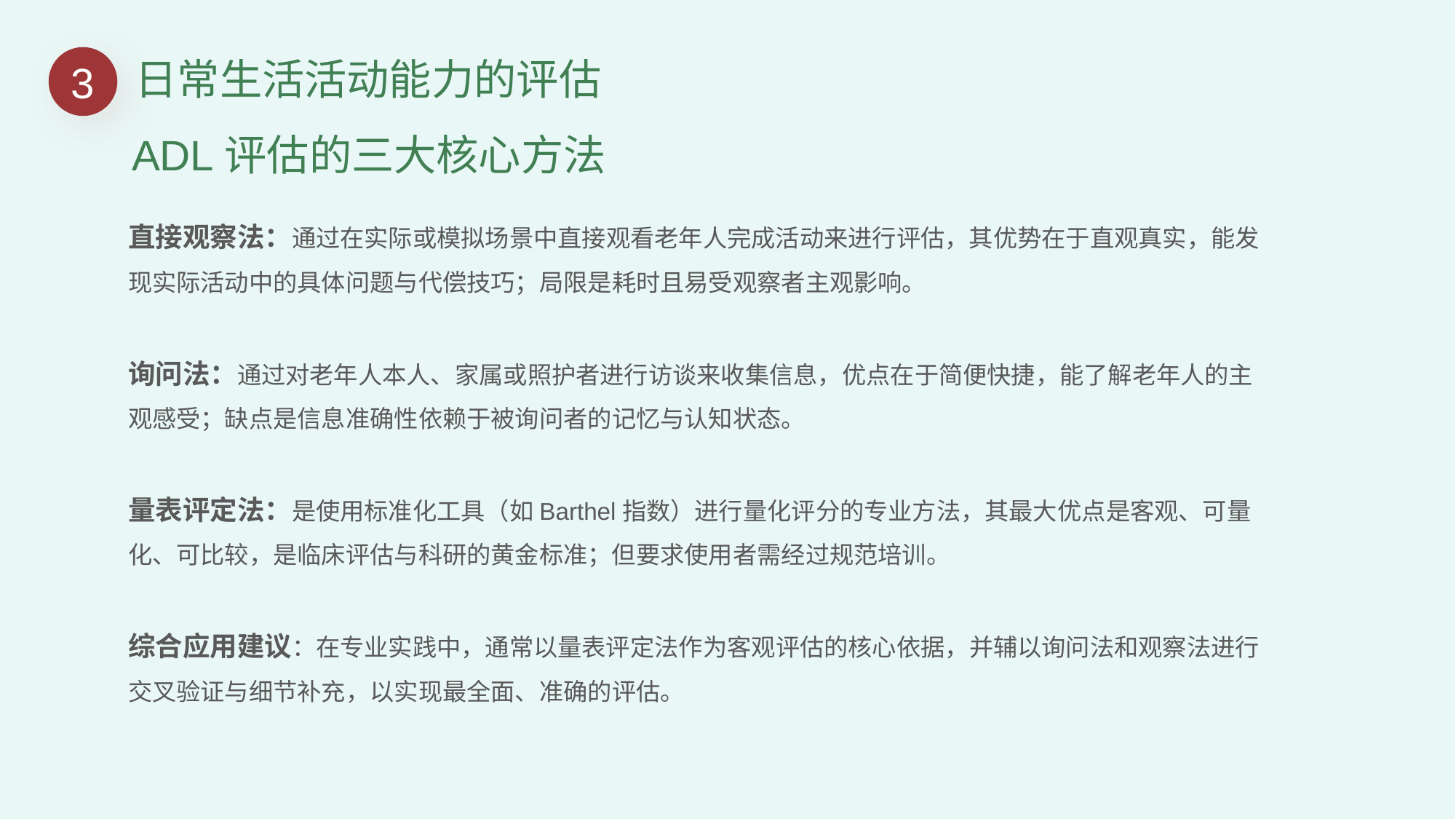

3
日常生活活动能力的评估
   ADL评估的三大核心方法
直接观察法：通过在实际或模拟场景中直接观看老年人完成活动来进行评估，其优势在于直观真实，能发现实际活动中的具体问题与代偿技巧；局限是耗时且易受观察者主观影响。

询问法：通过对老年人本人、家属或照护者进行访谈来收集信息，优点在于简便快捷，能了解老年人的主观感受；缺点是信息准确性依赖于被询问者的记忆与认知状态。

量表评定法：是使用标准化工具（如Barthel指数）进行量化评分的专业方法，其最大优点是客观、可量化、可比较，是临床评估与科研的黄金标准；但要求使用者需经过规范培训。

综合应用建议：在专业实践中，通常以量表评定法作为客观评估的核心依据，并辅以询问法和观察法进行交叉验证与细节补充，以实现最全面、准确的评估。